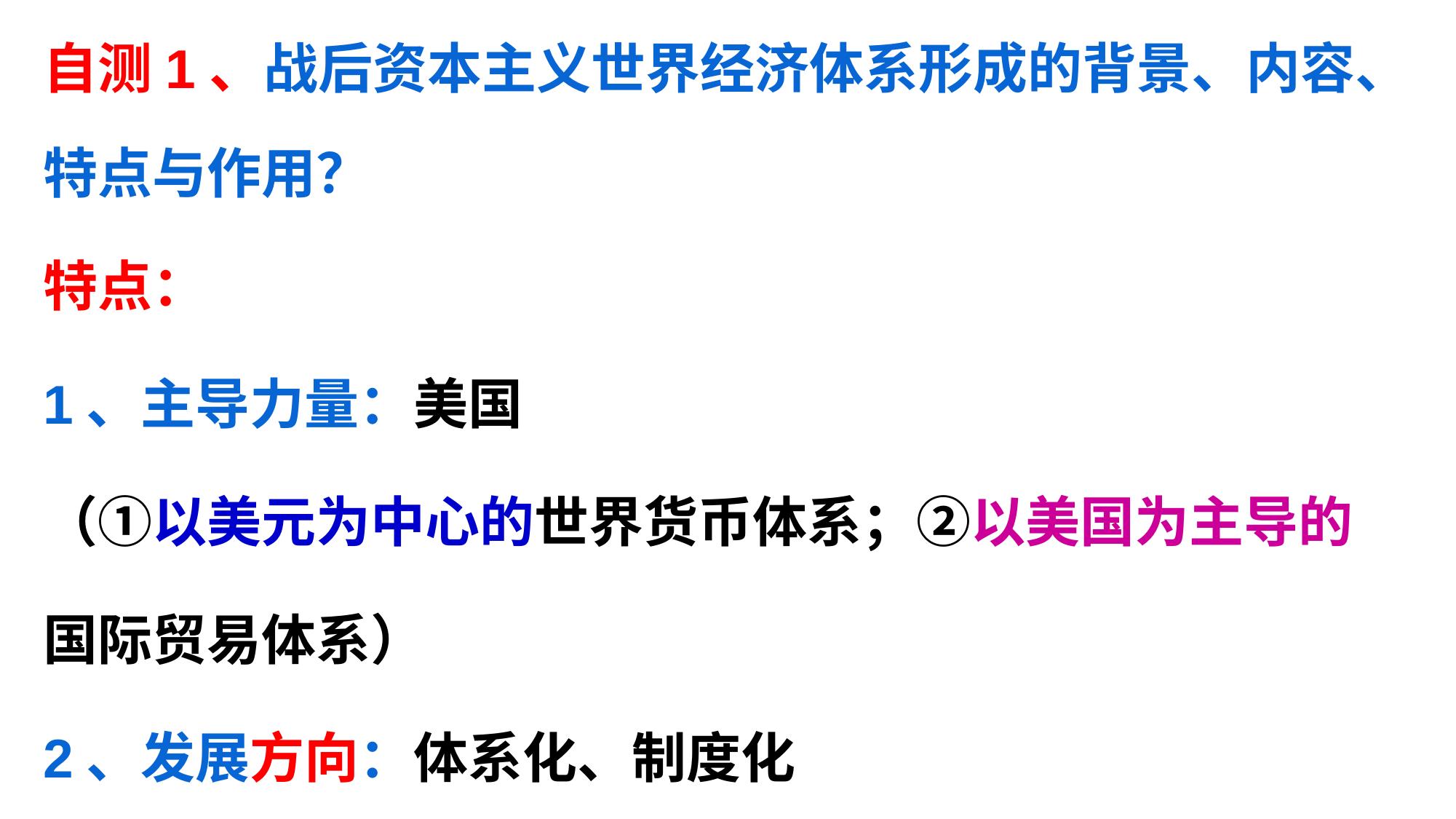

自测1、战后资本主义世界经济体系形成的背景、内容、特点与作用？
特点：
1、主导力量：美国
（①以美元为中心的世界货币体系；②以美国为主导的国际贸易体系）
2、发展方向：体系化、制度化